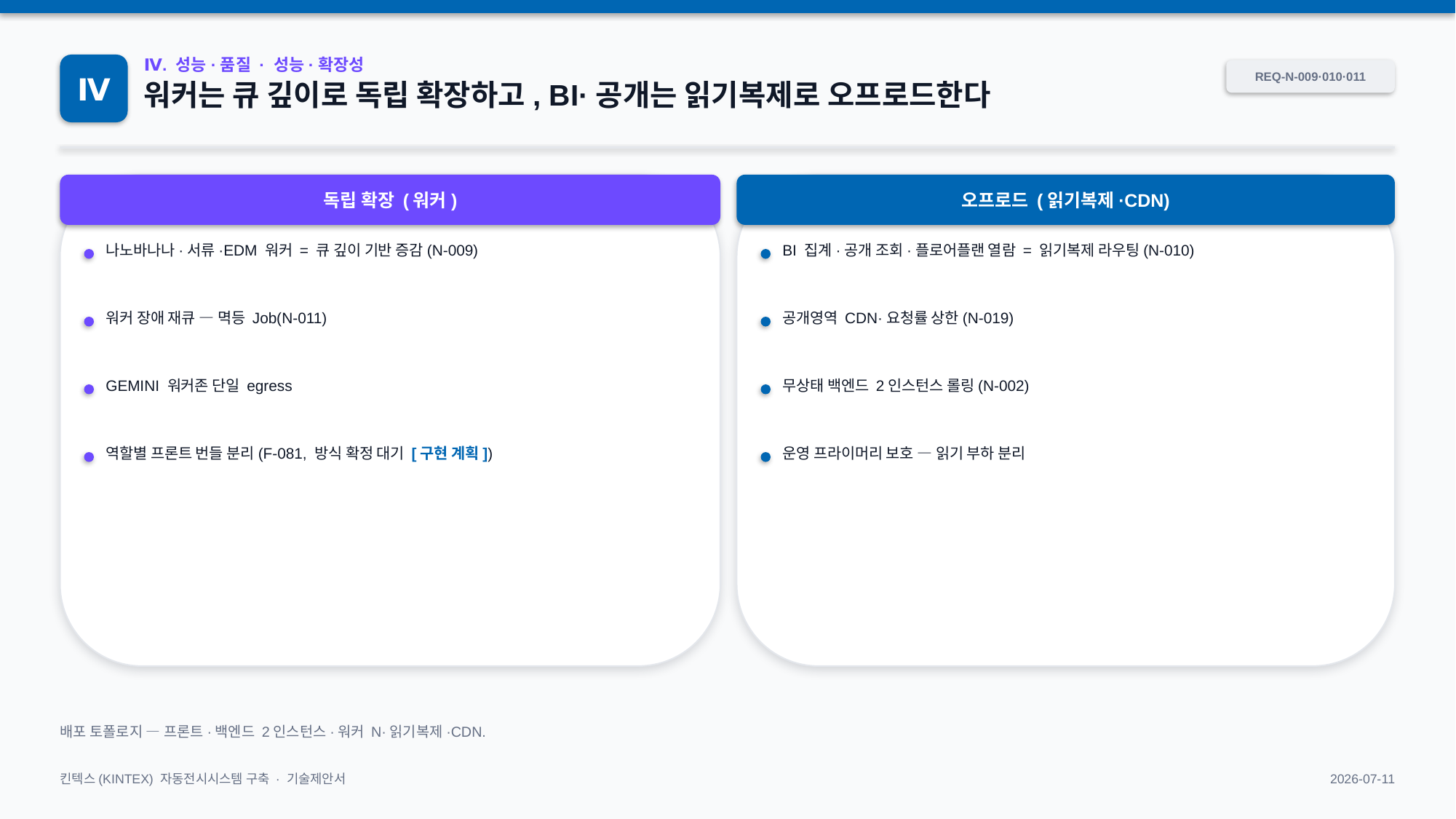

Ⅳ
Ⅳ. 성능·품질 · 성능·확장성

REQ-N-009·010·011
워커는 큐 깊이로 독립 확장하고, BI·공개는 읽기복제로 오프로드한다

독립 확장 (워커)

오프로드 (읽기복제·CDN)
나노바나나·서류·EDM 워커 = 큐 깊이 기반 증감(N-009)
BI 집계·공개 조회·플로어플랜 열람 = 읽기복제 라우팅(N-010)

워커 장애 재큐 — 멱등 Job(N-011)
공개영역 CDN·요청률 상한(N-019)

GEMINI 워커존 단일 egress
무상태 백엔드 2인스턴스 롤링(N-002)

역할별 프론트 번들 분리(F-081, 방식 확정 대기 [구현 계획])
운영 프라이머리 보호 — 읽기 부하 분리

배포 토폴로지 — 프론트·백엔드 2인스턴스·워커 N·읽기복제·CDN.
킨텍스(KINTEX) 자동전시시스템 구축 · 기술제안서
2026-07-11